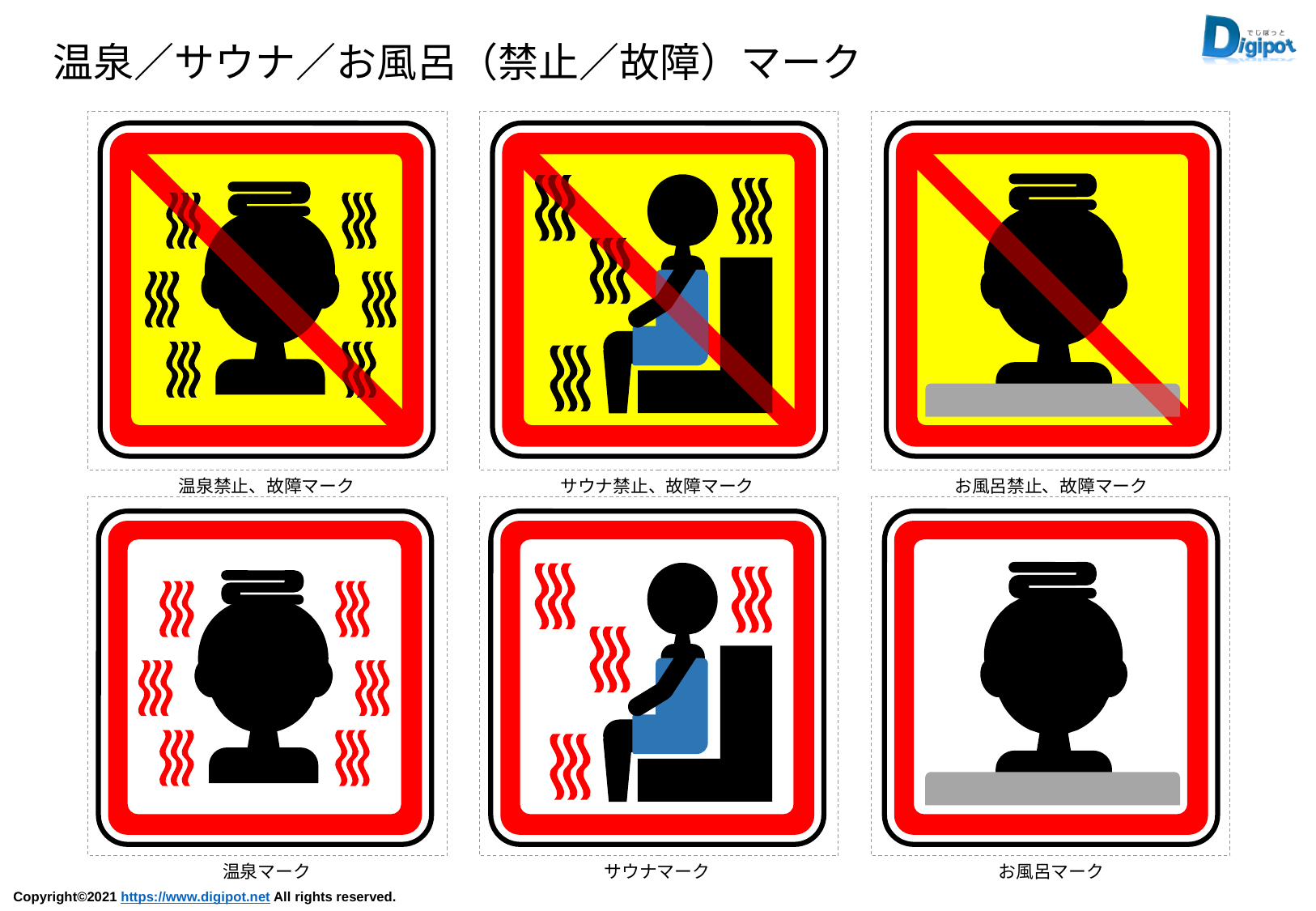

温泉／サウナ／お風呂（禁止／故障）マーク

温泉禁止、故障マーク
サウナ禁止、故障マーク
お風呂禁止、故障マーク

温泉マーク
サウナマーク
お風呂マーク